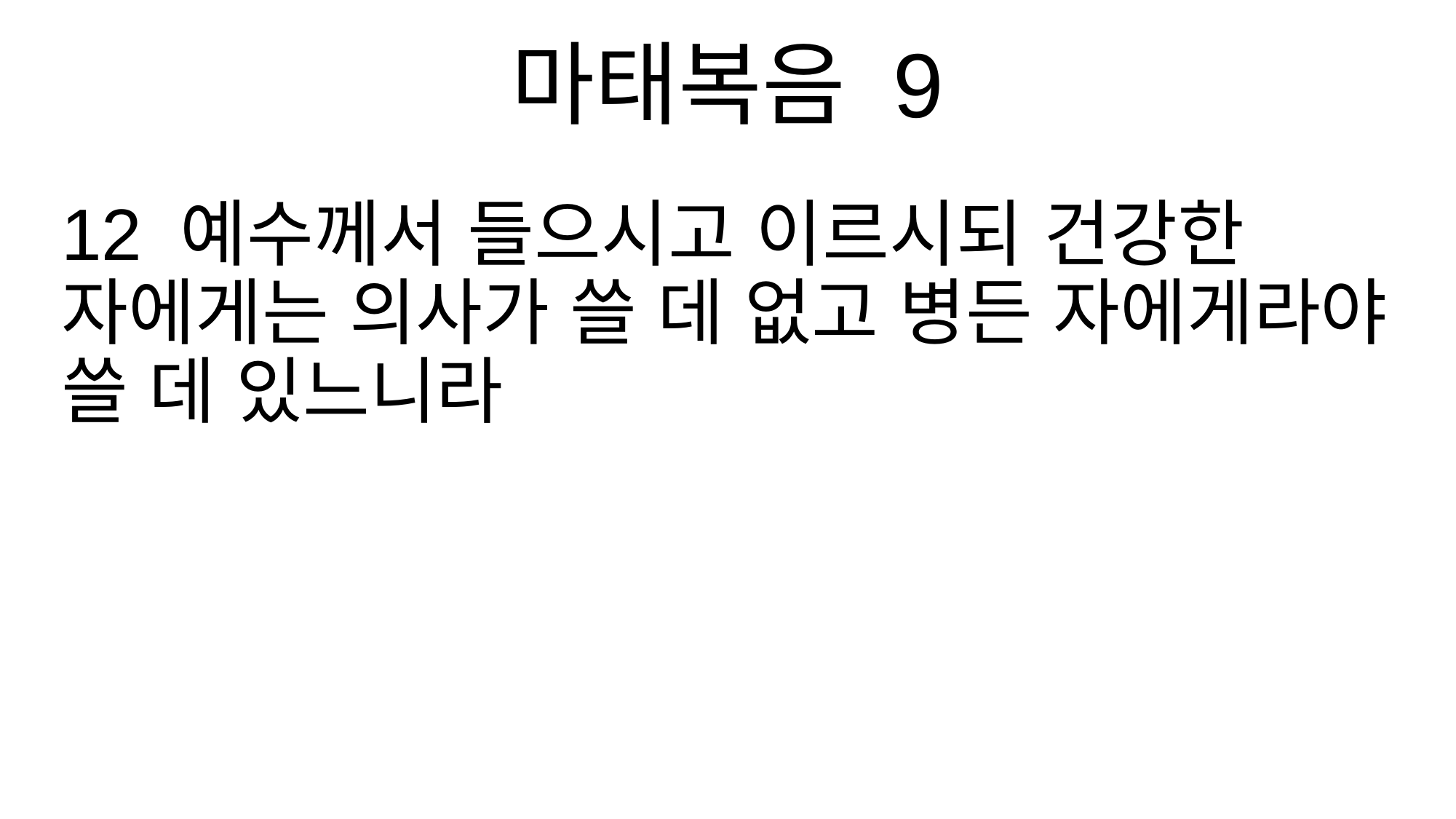

마태복음 9
12 예수께서 들으시고 이르시되 건강한 자에게는 의사가 쓸 데 없고 병든 자에게라야 쓸 데 있느니라